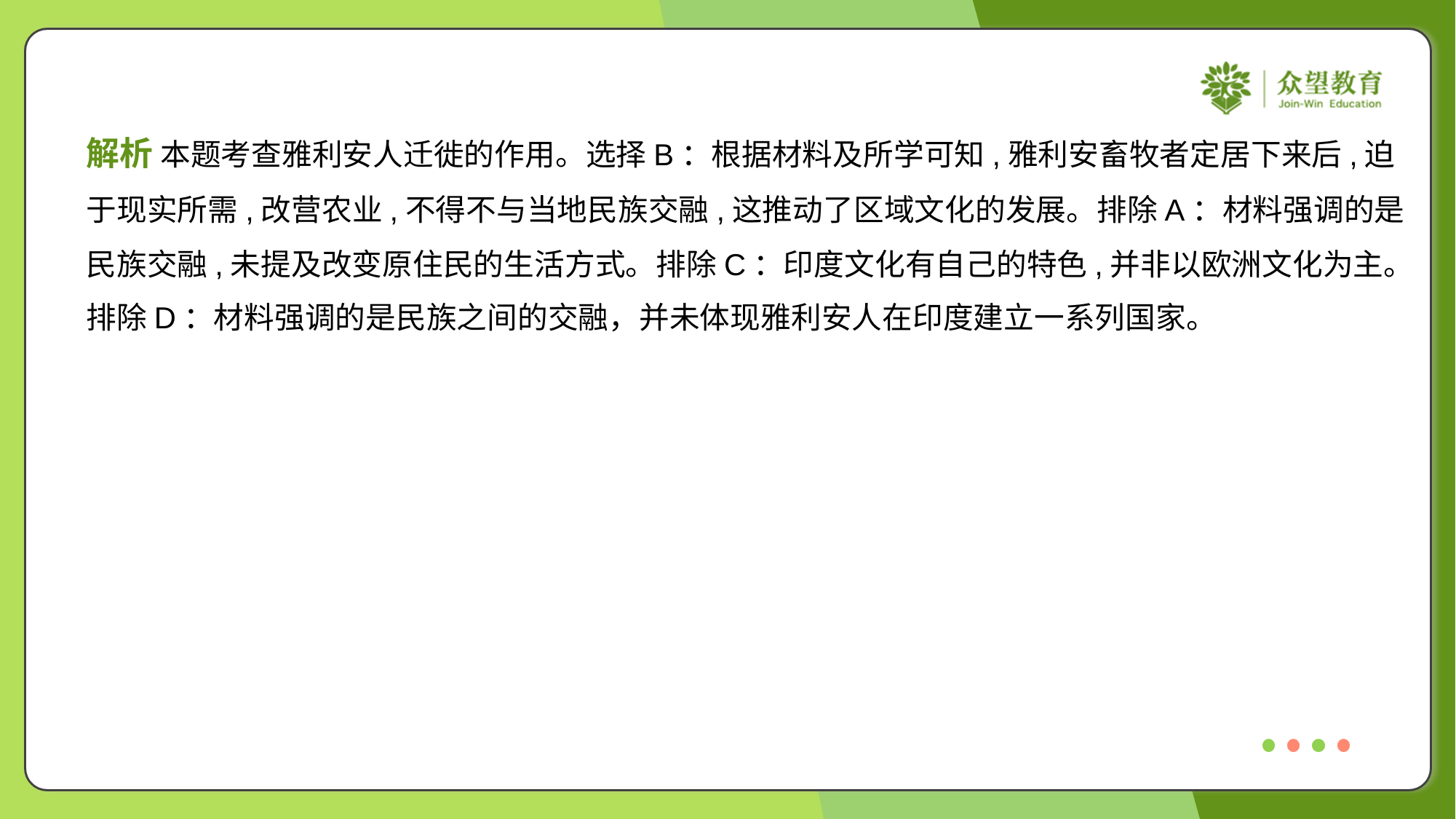

解析 本题考查雅利安人迁徙的作用。选择B：根据材料及所学可知,雅利安畜牧者定居下来后,迫
于现实所需,改营农业,不得不与当地民族交融,这推动了区域文化的发展。排除A：材料强调的是
民族交融,未提及改变原住民的生活方式。排除C：印度文化有自己的特色,并非以欧洲文化为主。
排除D：材料强调的是民族之间的交融，并未体现雅利安人在印度建立一系列国家。